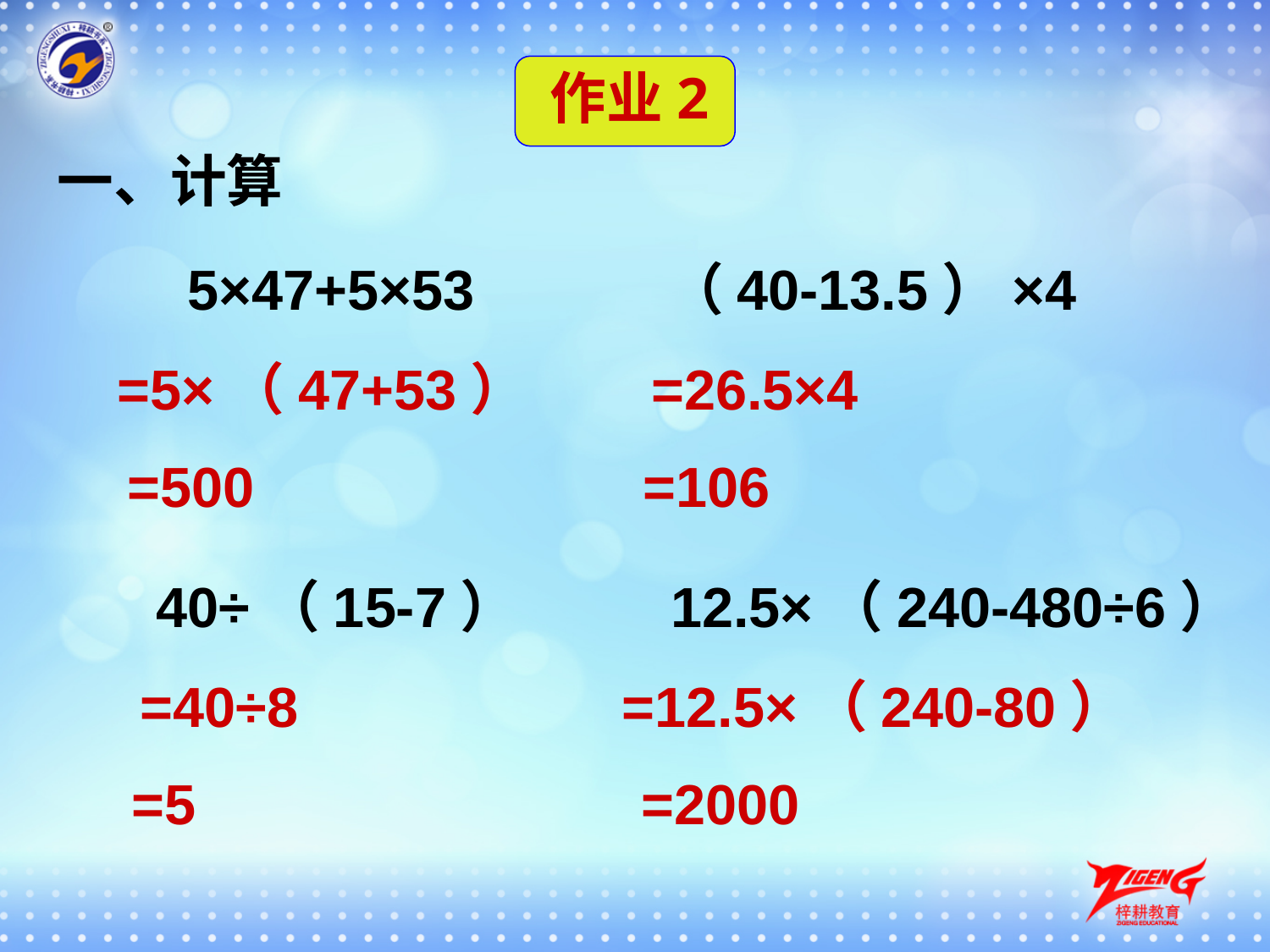

作业2
一、计算
5×47+5×53
（40-13.5）×4
=5×（47+53）
=26.5×4
=500
=106
40÷（15-7）
12.5×（240-480÷6）
=40÷8
=12.5×（240-80）
=5
=2000